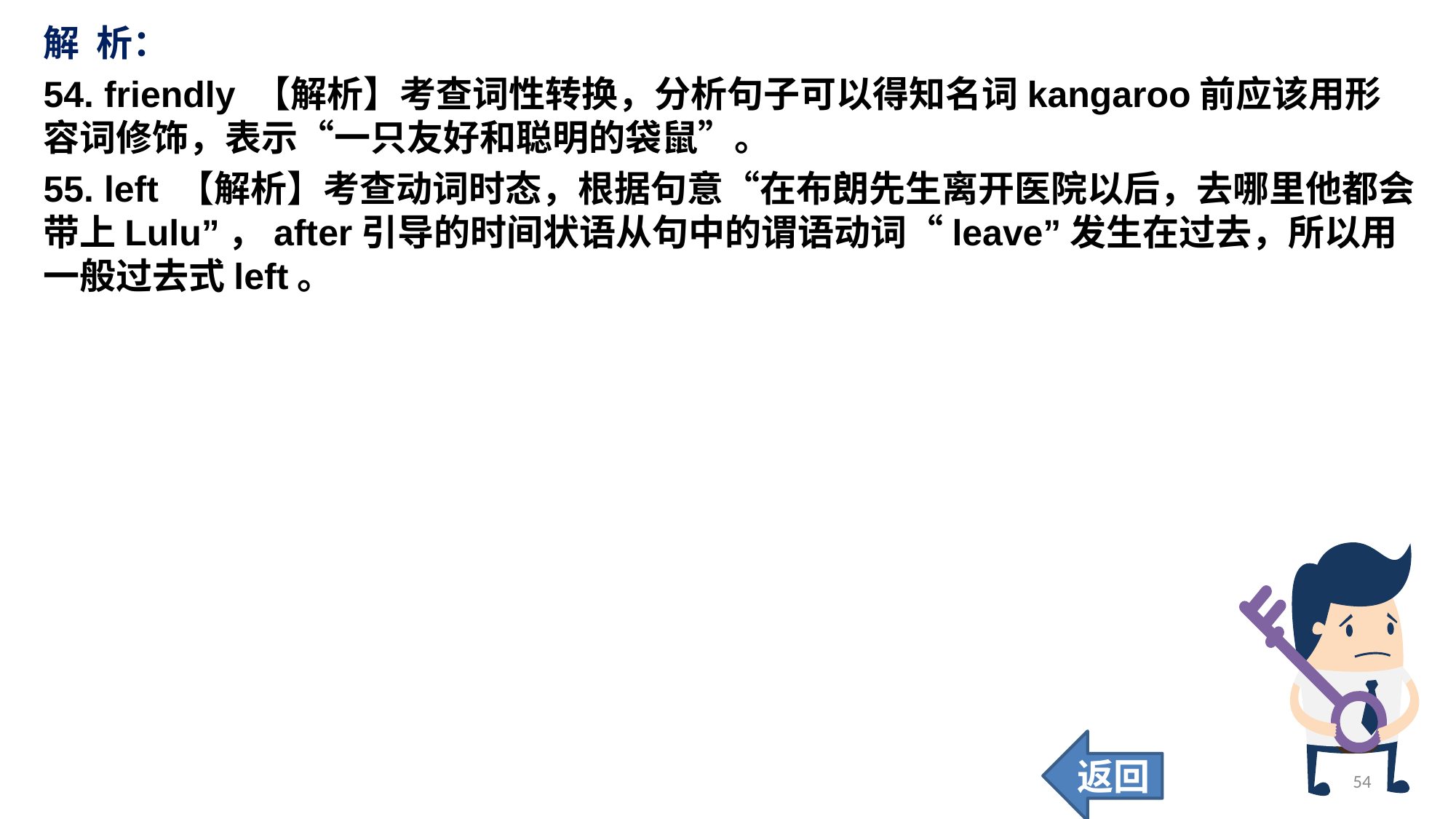

解  析：
54. friendly 【解析】考查词性转换，分析句子可以得知名词kangaroo前应该用形容词修饰，表示“一只友好和聪明的袋鼠”。
55. left 【解析】考查动词时态，根据句意“在布朗先生离开医院以后，去哪里他都会带上Lulu”，after引导的时间状语从句中的谓语动词“leave”发生在过去，所以用一般过去式left。

返回
54